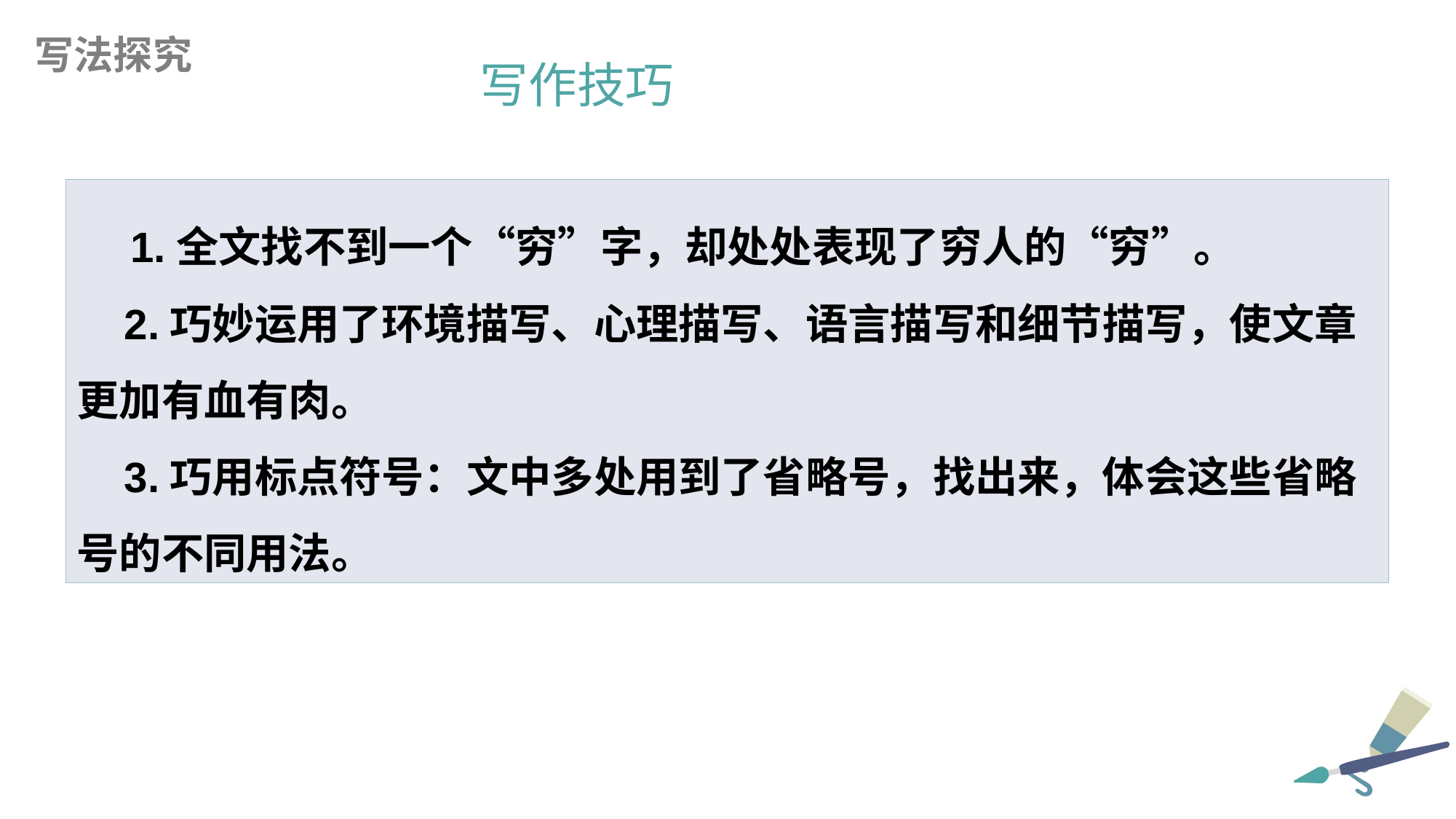

写作技巧
写法探究
    1.全文找不到一个“穷”字，却处处表现了穷人的“穷”。
    2.巧妙运用了环境描写、心理描写、语言描写和细节描写，使文章更加有血有肉。
    3.巧用标点符号：文中多处用到了省略号，找出来，体会这些省略号的不同用法。